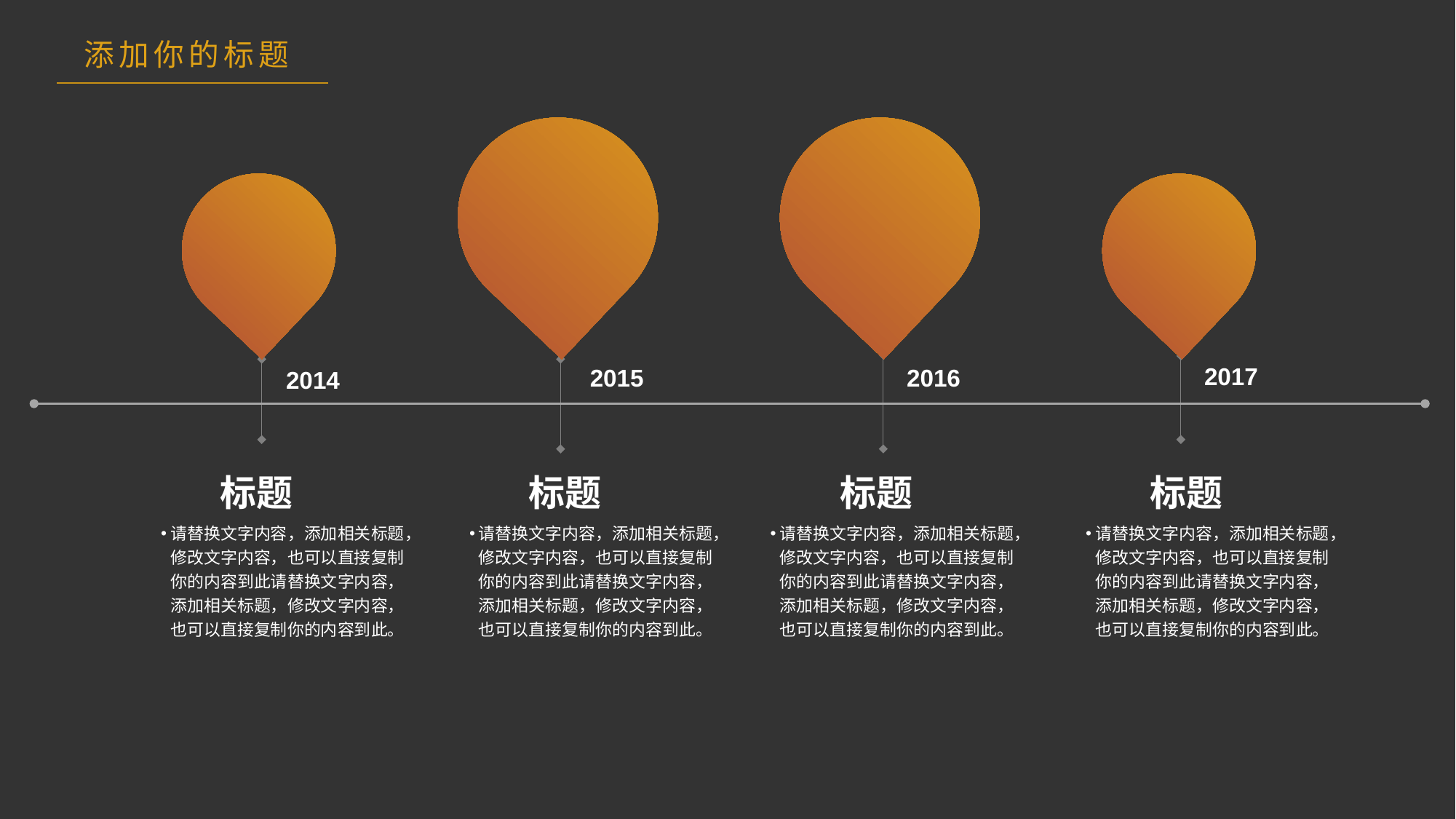

添加你的标题

2017
2015
2016
2014
标题
标题
标题
标题
请替换文字内容，添加相关标题，修改文字内容，也可以直接复制你的内容到此请替换文字内容，添加相关标题，修改文字内容，也可以直接复制你的内容到此。

请替换文字内容，添加相关标题，修改文字内容，也可以直接复制你的内容到此请替换文字内容，添加相关标题，修改文字内容，也可以直接复制你的内容到此。

请替换文字内容，添加相关标题，修改文字内容，也可以直接复制你的内容到此请替换文字内容，添加相关标题，修改文字内容，也可以直接复制你的内容到此。

请替换文字内容，添加相关标题，修改文字内容，也可以直接复制你的内容到此请替换文字内容，添加相关标题，修改文字内容，也可以直接复制你的内容到此。